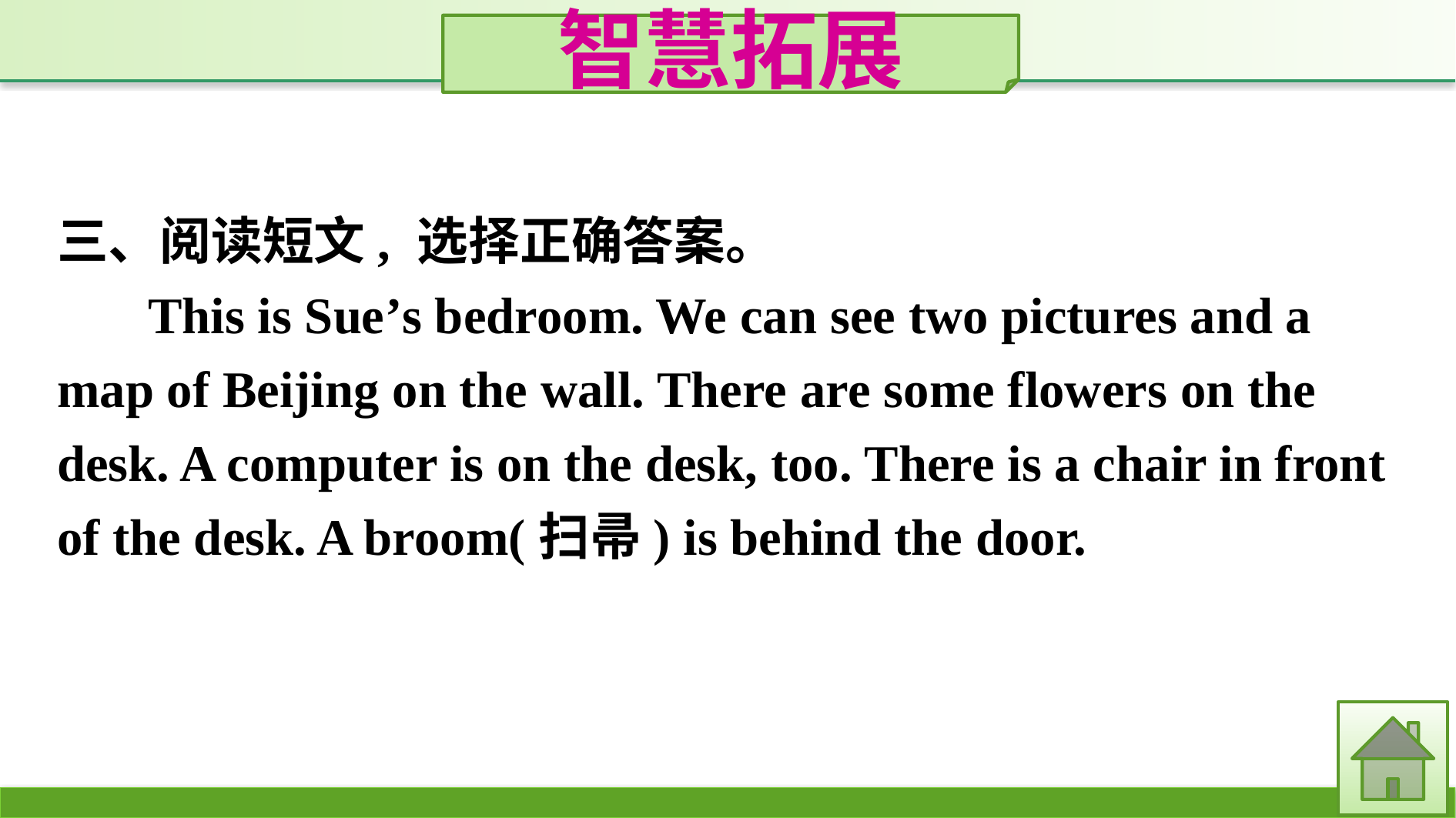

智慧拓展
三、阅读短文, 选择正确答案。
This is Sue’s bedroom. We can see two pictures and a map of Beijing on the wall. There are some flowers on the desk. A computer is on the desk, too. There is a chair in front of the desk. A broom(扫帚) is behind the door.